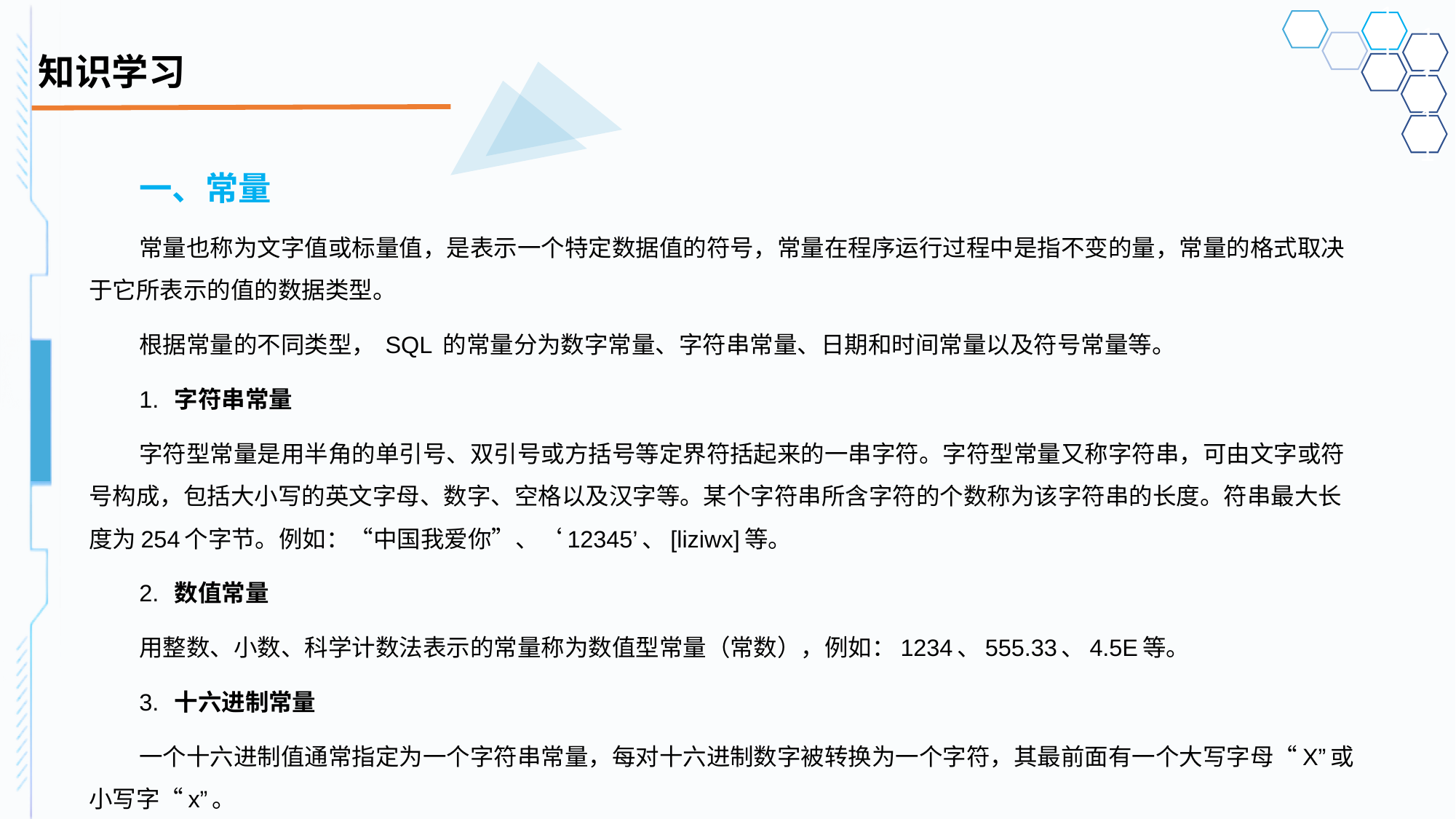

# 知识学习

一、常量
常量也称为文字值或标量值，是表示一个特定数据值的符号，常量在程序运行过程中是指不变的量，常量的格式取决于它所表示的值的数据类型。
根据常量的不同类型， SQL 的常量分为数字常量、字符串常量、日期和时间常量以及符号常量等。
1.	字符串常量
字符型常量是用半角的单引号、双引号或方括号等定界符括起来的一串字符。字符型常量又称字符串，可由文字或符号构成，包括大小写的英文字母、数字、空格以及汉字等。某个字符串所含字符的个数称为该字符串的长度。符串最大长度为254个字节。例如：“中国我爱你”、‘12345’、[liziwx]等。
2.	数值常量
用整数、小数、科学计数法表示的常量称为数值型常量（常数），例如：1234、555.33、4.5E等。
3.	十六进制常量
一个十六进制值通常指定为一个字符串常量，每对十六进制数字被转换为一个字符，其最前面有一个大写字母“X”或小写字“x”。